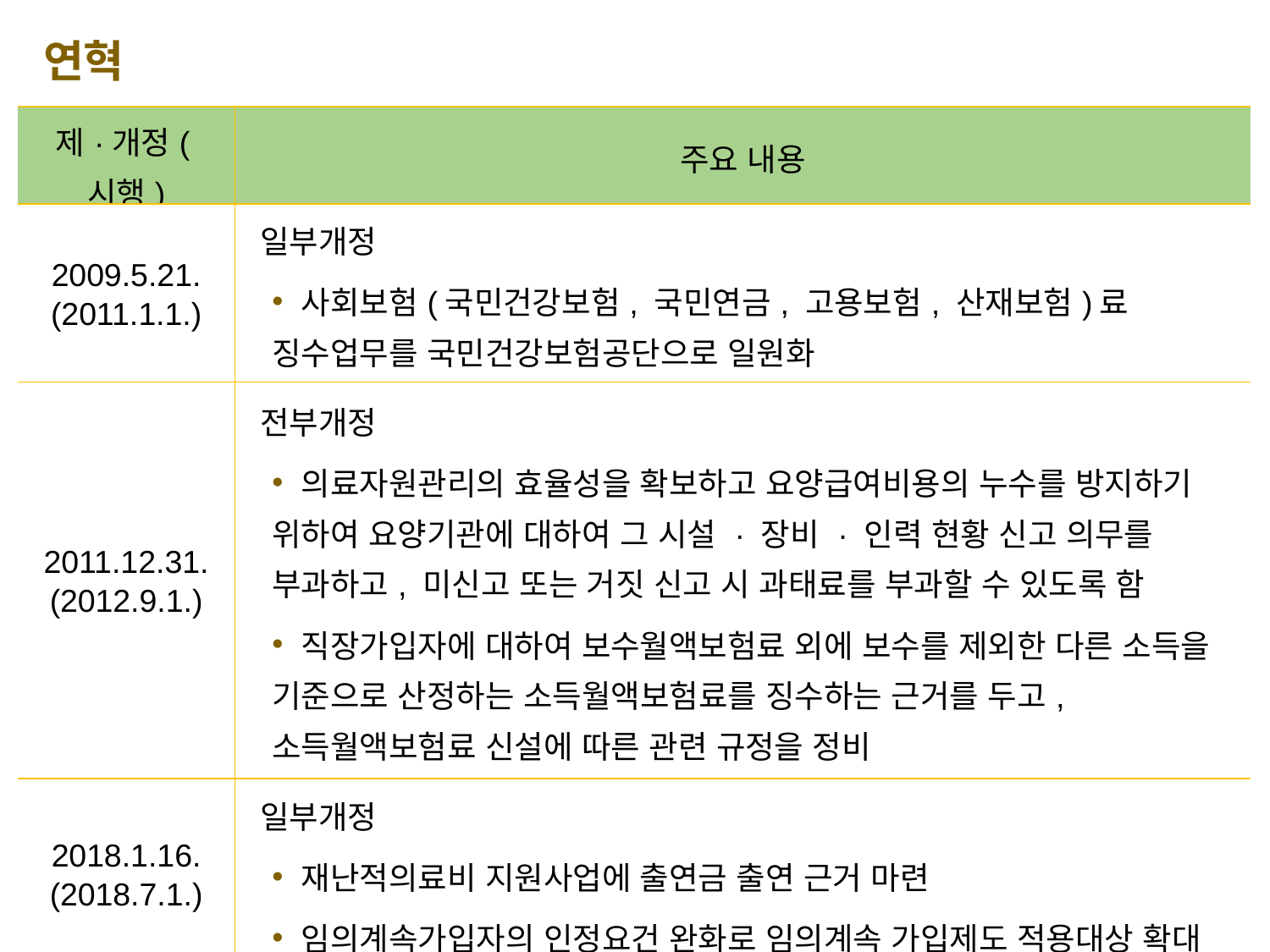

연혁
| 제·개정(시행) | 주요 내용 |
| --- | --- |
| 2009.5.21. (2011.1.1.) | 일부개정 사회보험(국민건강보험, 국민연금, 고용보험, 산재보험)료 징수업무를 국민건강보험공단으로 일원화 |
| 2011.12.31. (2012.9.1.) | 전부개정 의료자원관리의 효율성을 확보하고 요양급여비용의 누수를 방지하기 위하여 요양기관에 대하여 그 시설 · 장비 · 인력 현황 신고 의무를 부과하고, 미신고 또는 거짓 신고 시 과태료를 부과할 수 있도록 함 직장가입자에 대하여 보수월액보험료 외에 보수를 제외한 다른 소득을 기준으로 산정하는 소득월액보험료를 징수하는 근거를 두고, 소득월액보험료 신설에 따른 관련 규정을 정비 |
| 2018.1.16. (2018.7.1.) | 일부개정 재난적의료비 지원사업에 출연금 출연 근거 마련 임의계속가입자의 인정요건 완화로 임의계속 가입제도 적용대상 확대 |